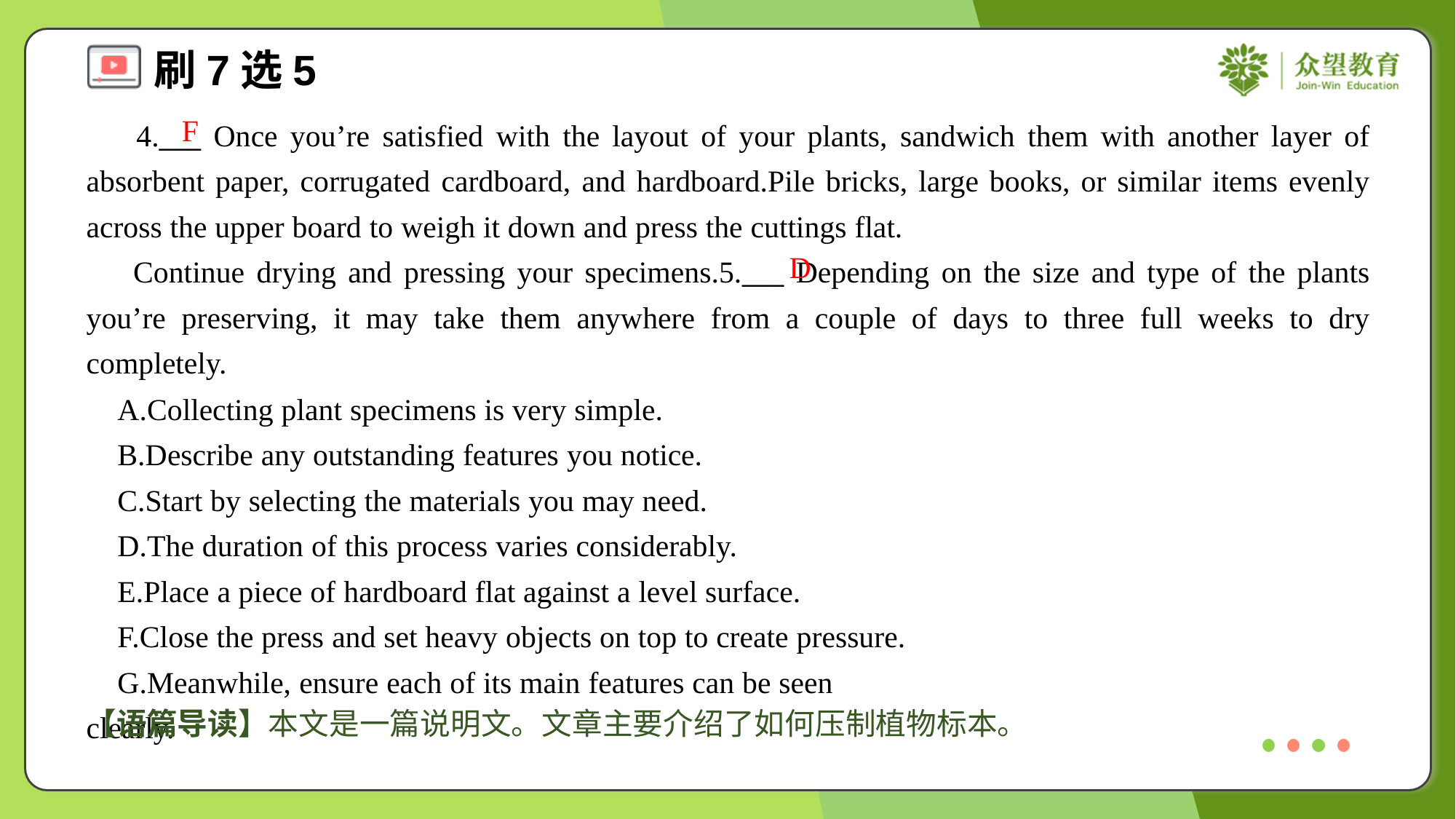

F
    4.___ Once you’re satisfied with the layout of your plants, sandwich them with another layer of absorbent paper, corrugated cardboard, and hardboard.Pile bricks, large books, or similar items evenly across the upper board to weigh it down and press the cuttings flat.
    Continue drying and pressing your specimens.5.___ Depending on the size and type of the plants you’re preserving, it may take them anywhere from a couple of days to three full weeks to dry completely.#5
D
    A.Collecting plant specimens is very simple.
    B.Describe any outstanding features you notice.
    C.Start by selecting the materials you may need.
    D.The duration of this process varies considerably.
    E.Place a piece of hardboard flat against a level surface.
    F.Close the press and set heavy objects on top to create pressure.
    G.Meanwhile, ensure each of its main features can be seen clearly.#7
【语篇导读】本文是一篇说明文。文章主要介绍了如何压制植物标本。